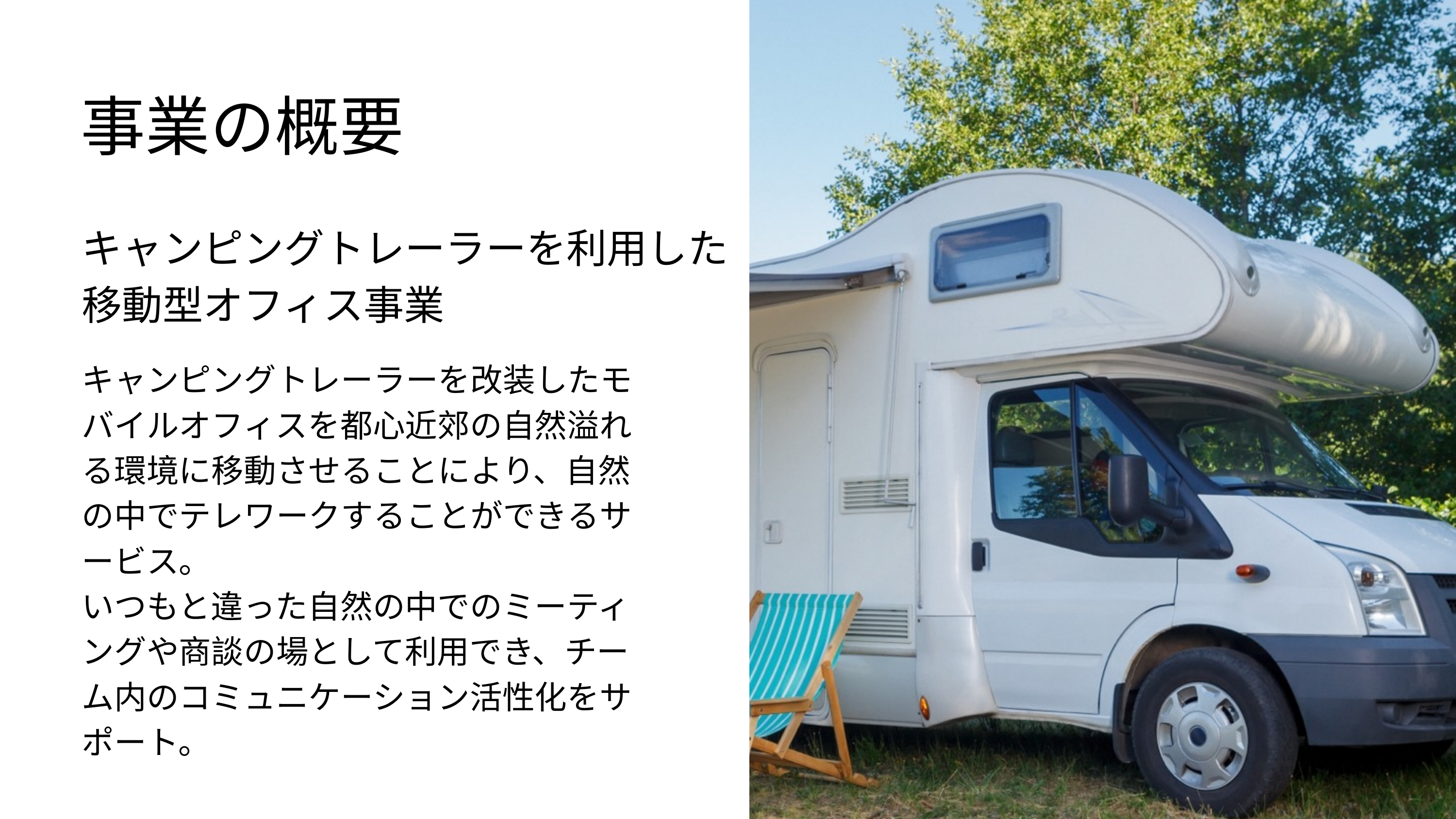

事業の概要
キャンピングトレーラーを利用した
移動型オフィス事業
キャンピングトレーラーを改装したモバイルオフィスを都心近郊の自然溢れる環境に移動させることにより、自然の中でテレワークすることができるサービス。
いつもと違った自然の中でのミーティングや商談の場として利用でき、チーム内のコミュニケーション活性化をサポート。